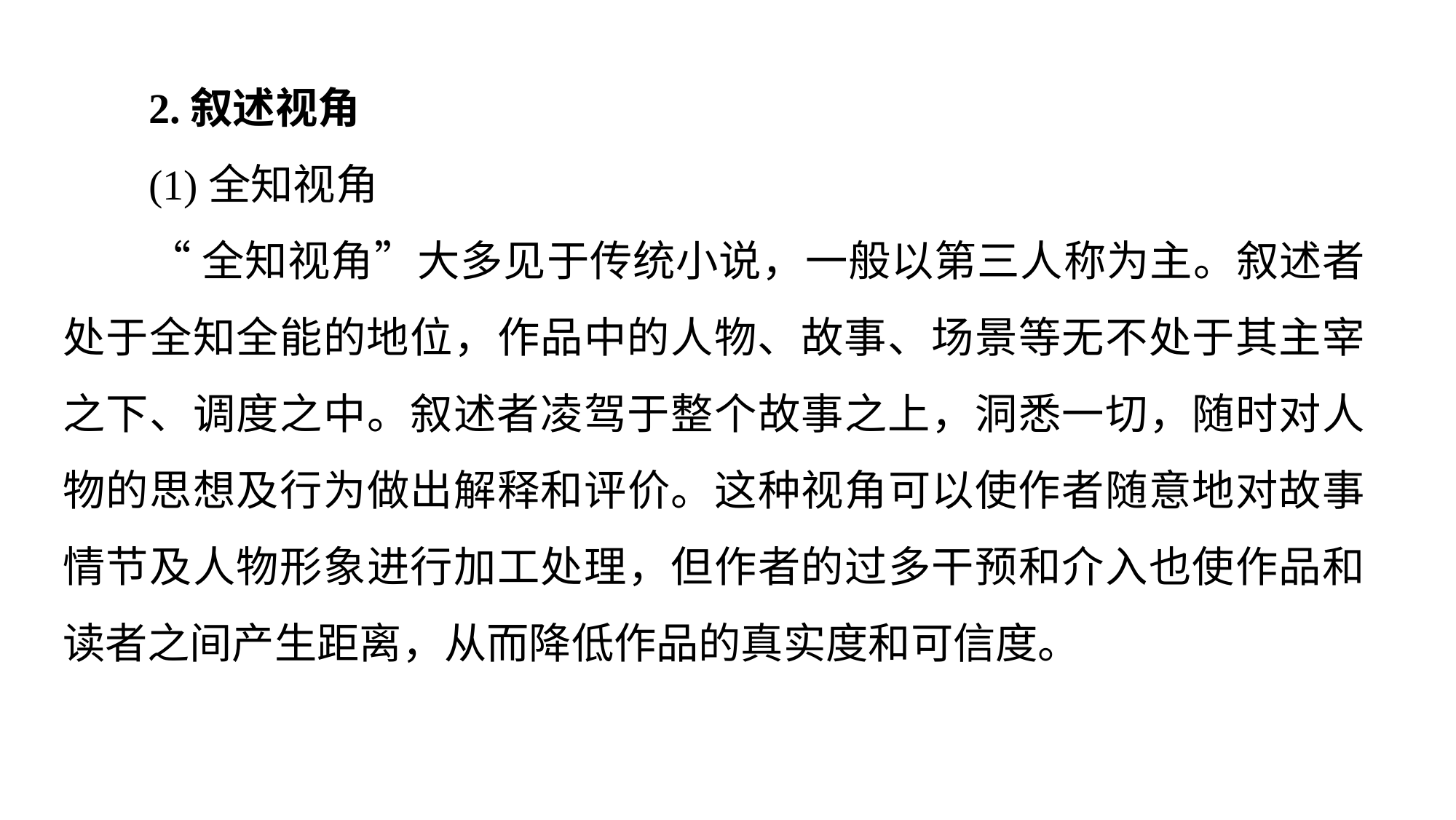

2.叙述视角
(1)全知视角
“全知视角”大多见于传统小说，一般以第三人称为主。叙述者处于全知全能的地位，作品中的人物、故事、场景等无不处于其主宰之下、调度之中。叙述者凌驾于整个故事之上，洞悉一切，随时对人物的思想及行为做出解释和评价。这种视角可以使作者随意地对故事情节及人物形象进行加工处理，但作者的过多干预和介入也使作品和读者之间产生距离，从而降低作品的真实度和可信度。